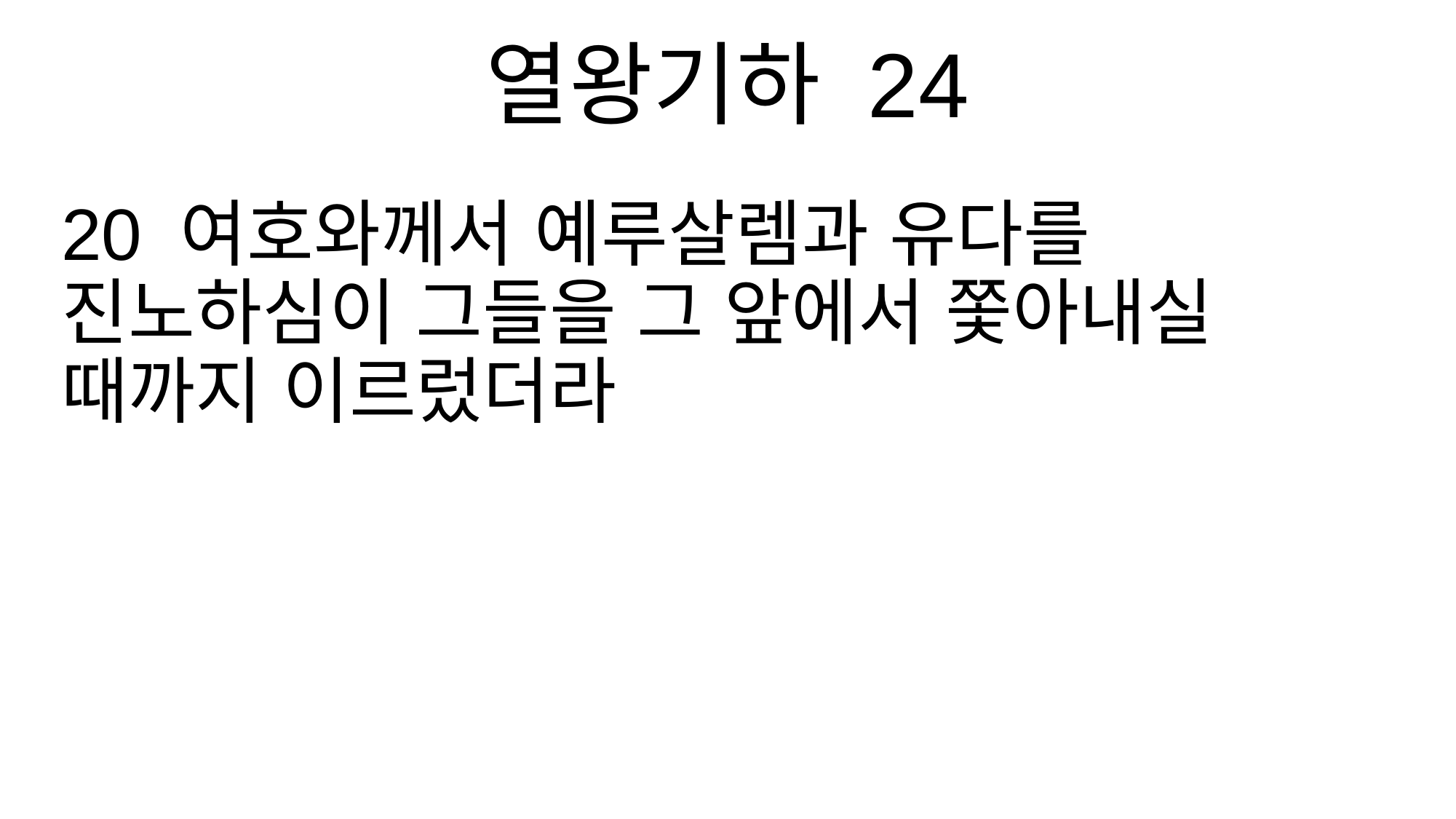

열왕기하 24
20 여호와께서 예루살렘과 유다를 진노하심이 그들을 그 앞에서 쫓아내실 때까지 이르렀더라